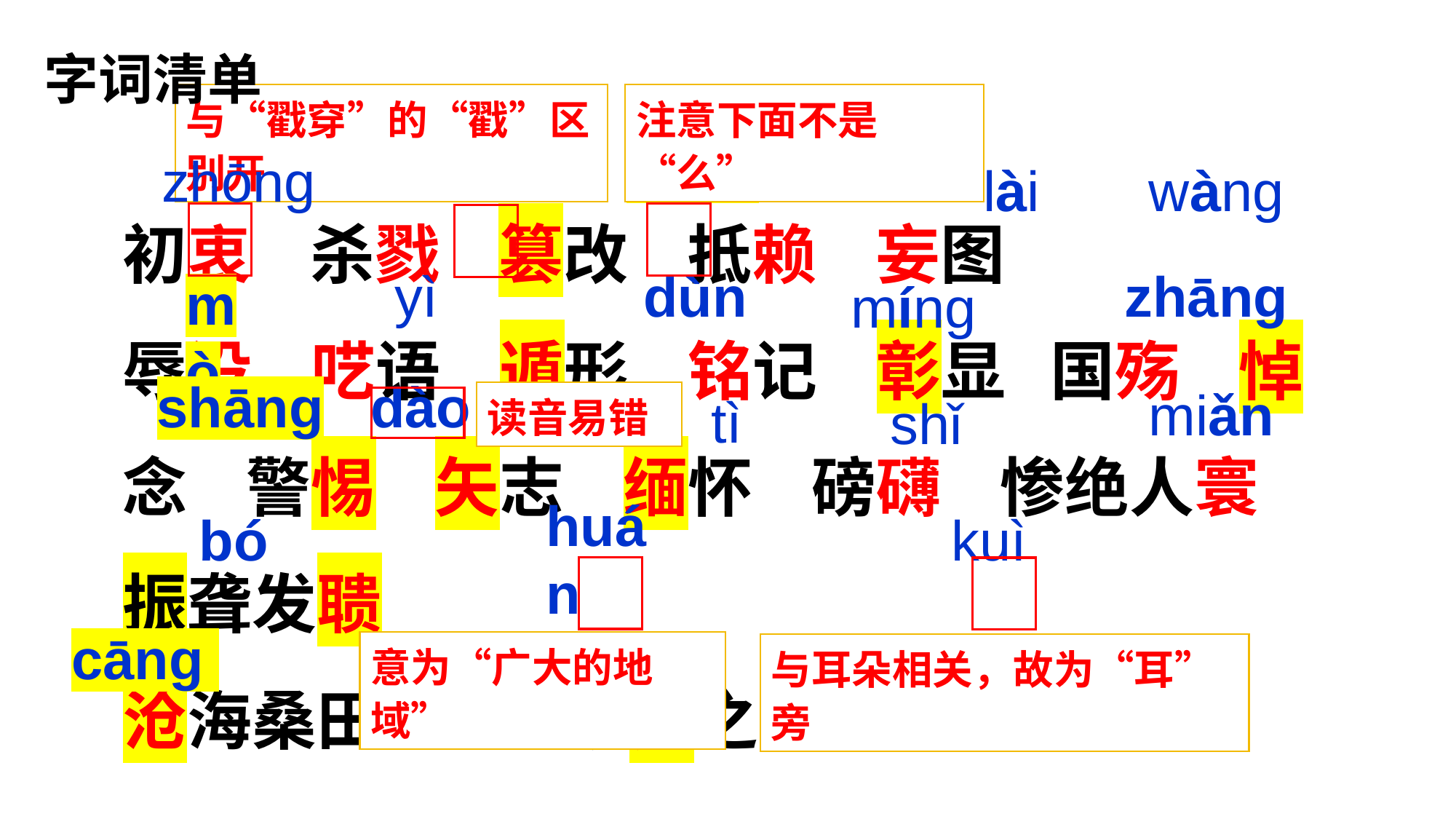

字词清单
与“戳穿”的“戳”区别开
注意下面不是“么”
cuàn
lù
zhōng
lài
wàng
初衷    杀戮    篡改    抵赖    妄图
辱没    呓语    遁形    铭记    彰显   国殇    悼念    警惕    矢志    缅怀    磅礴    惨绝人寰    振聋发聩
沧海桑田        一以贯之

yì
dùn
zhānɡ
mò
míng
dào
shānɡ
miǎn
tì
读音易错
shǐ

huán
bó
kuì

cānɡ
意为“广大的地域”
与耳朵相关，故为“耳”旁